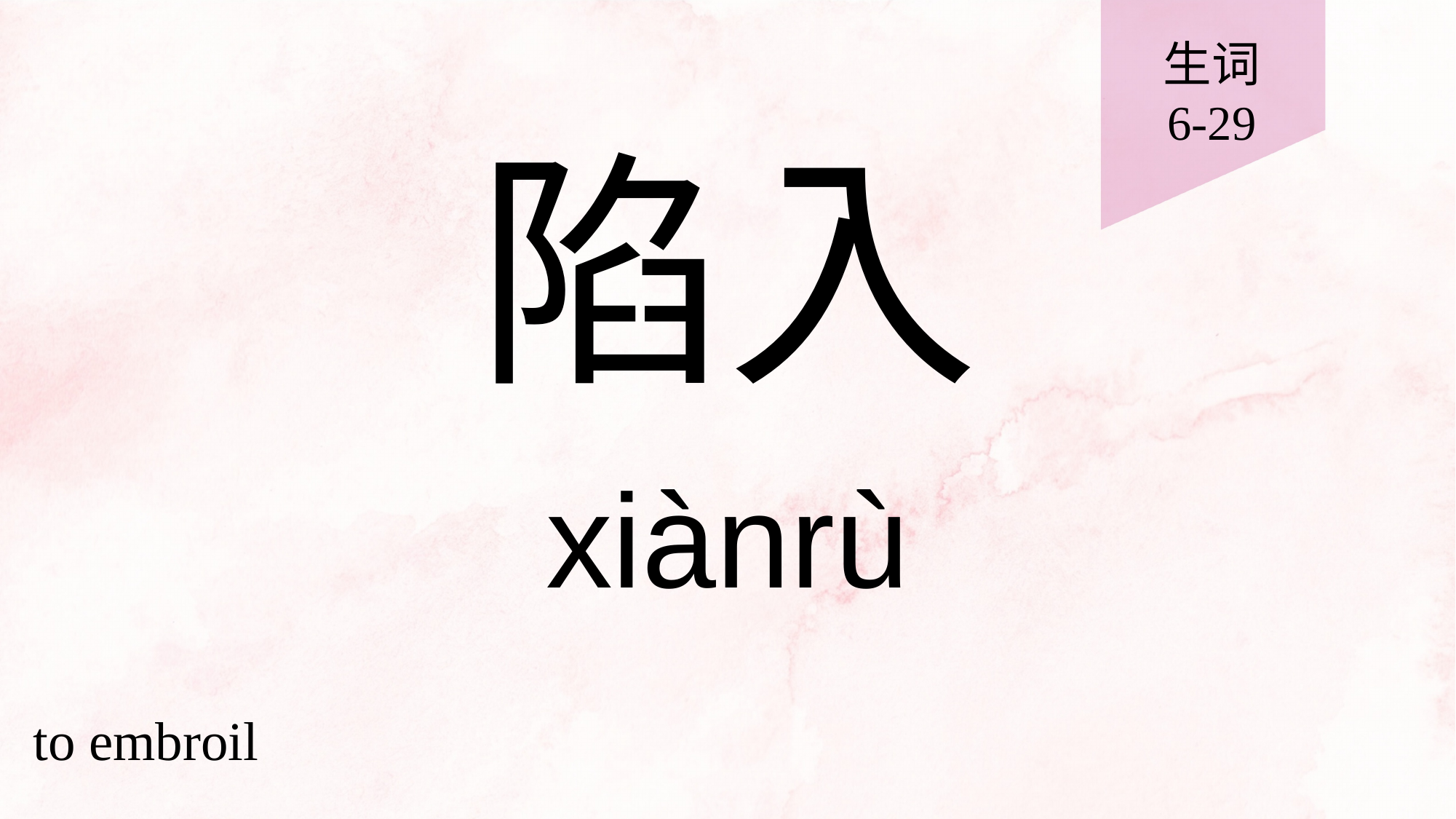

生词
6-29
# 陷入
xiànrù
to embroil